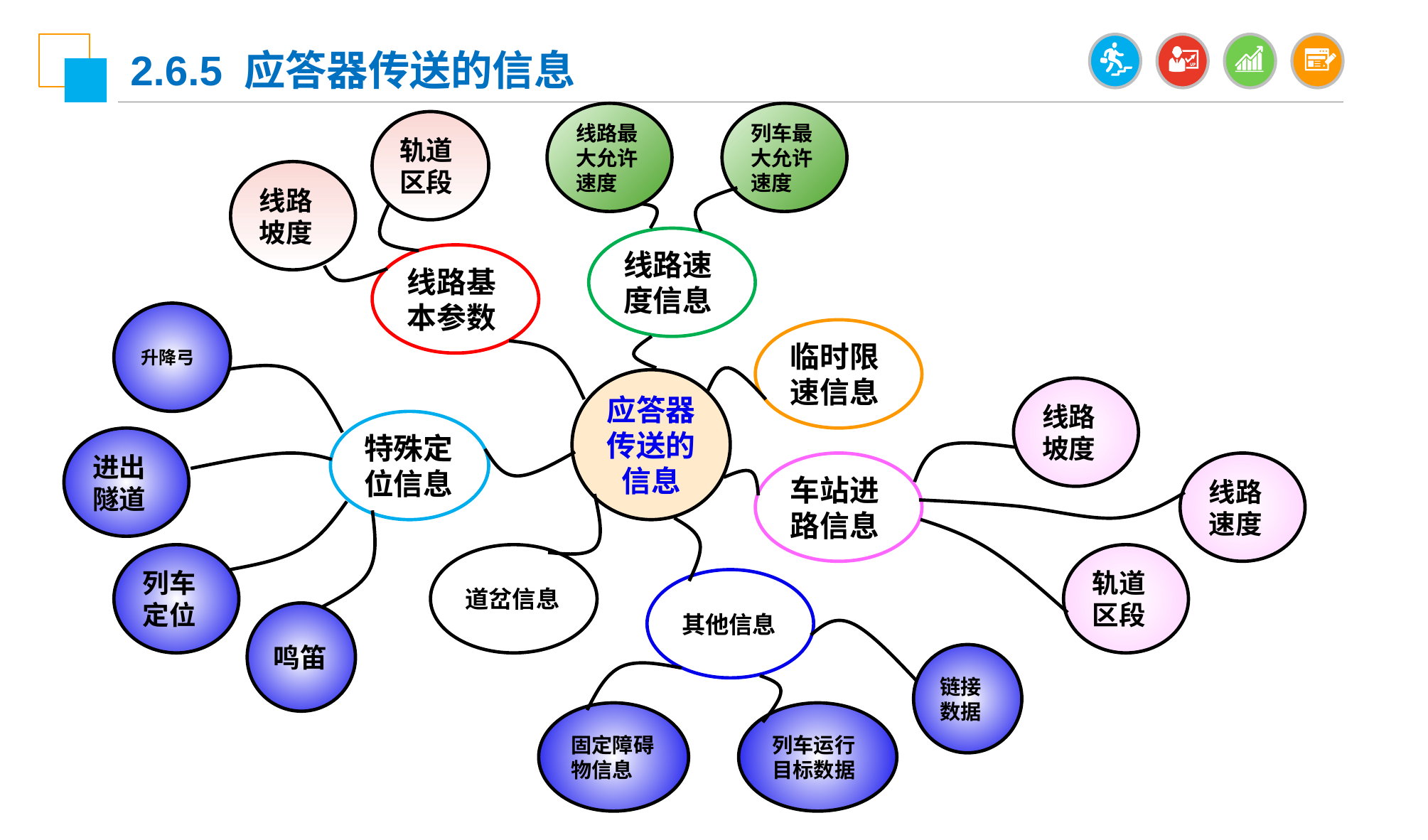

2.6.5 应答器传送的信息
线路最大允许速度
列车最大允许速度
轨道区段
线路坡度

线路速度信息
线路基本参数

升降弓
临时限速信息

应答器传送的信息
线路坡度
特殊定位信息
进出隧道

车站进路信息
线路速度

列车定位
道岔信息
轨道区段
其他信息
鸣笛

链接数据

固定障碍物信息
列车运行目标数据